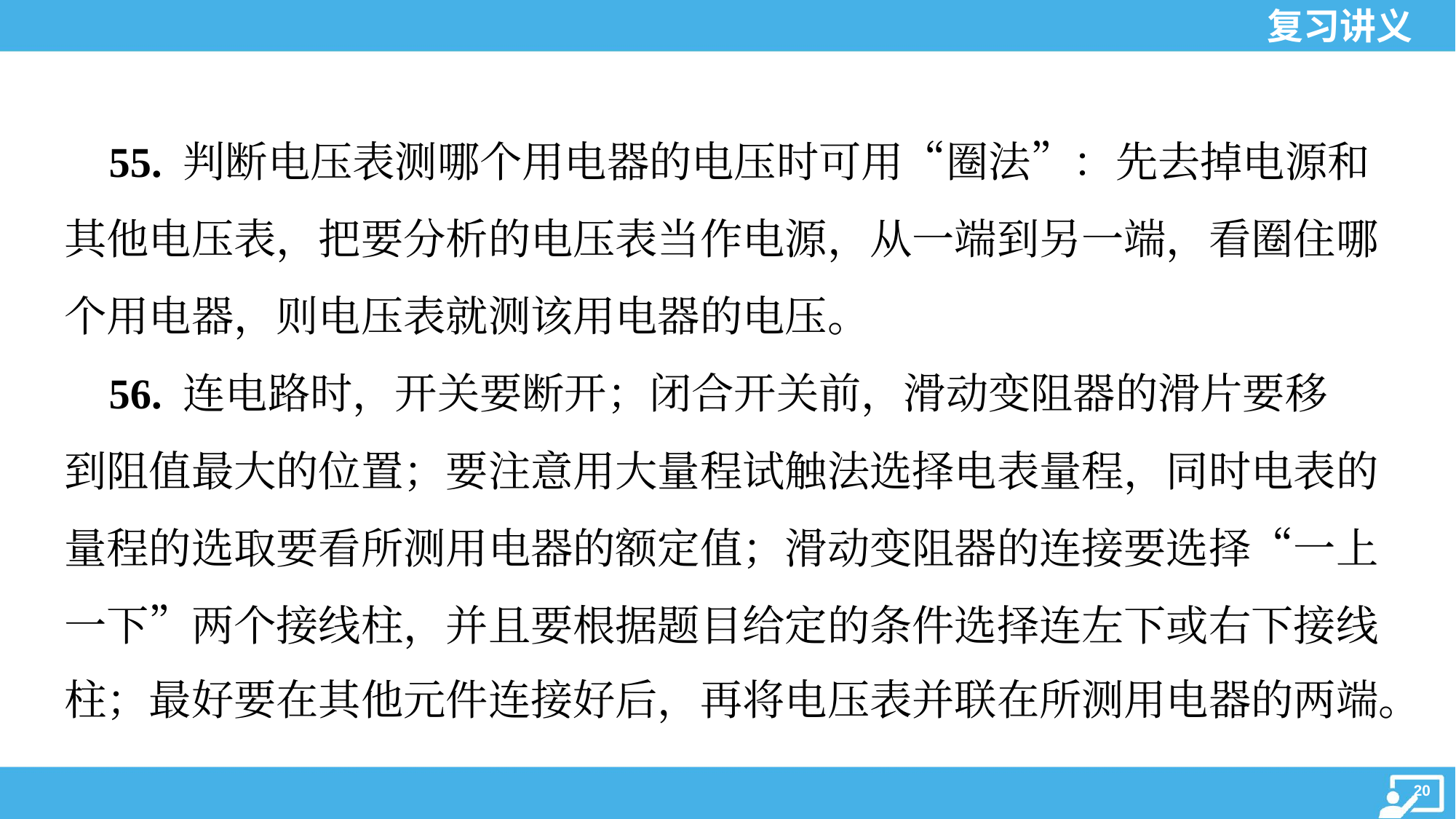

55. 判断电压表测哪个用电器的电压时可用“圈法”：先去掉电源和
其他电压表，把要分析的电压表当作电源，从一端到另一端，看圈住哪
个用电器，则电压表就测该用电器的电压。
    56. 连电路时，开关要断开；闭合开关前，滑动变阻器的滑片要移
到阻值最大的位置；要注意用大量程试触法选择电表量程，同时电表的
量程的选取要看所测用电器的额定值；滑动变阻器的连接要选择“一上
一下”两个接线柱，并且要根据题目给定的条件选择连左下或右下接线
柱；最好要在其他元件连接好后，再将电压表并联在所测用电器的两端。